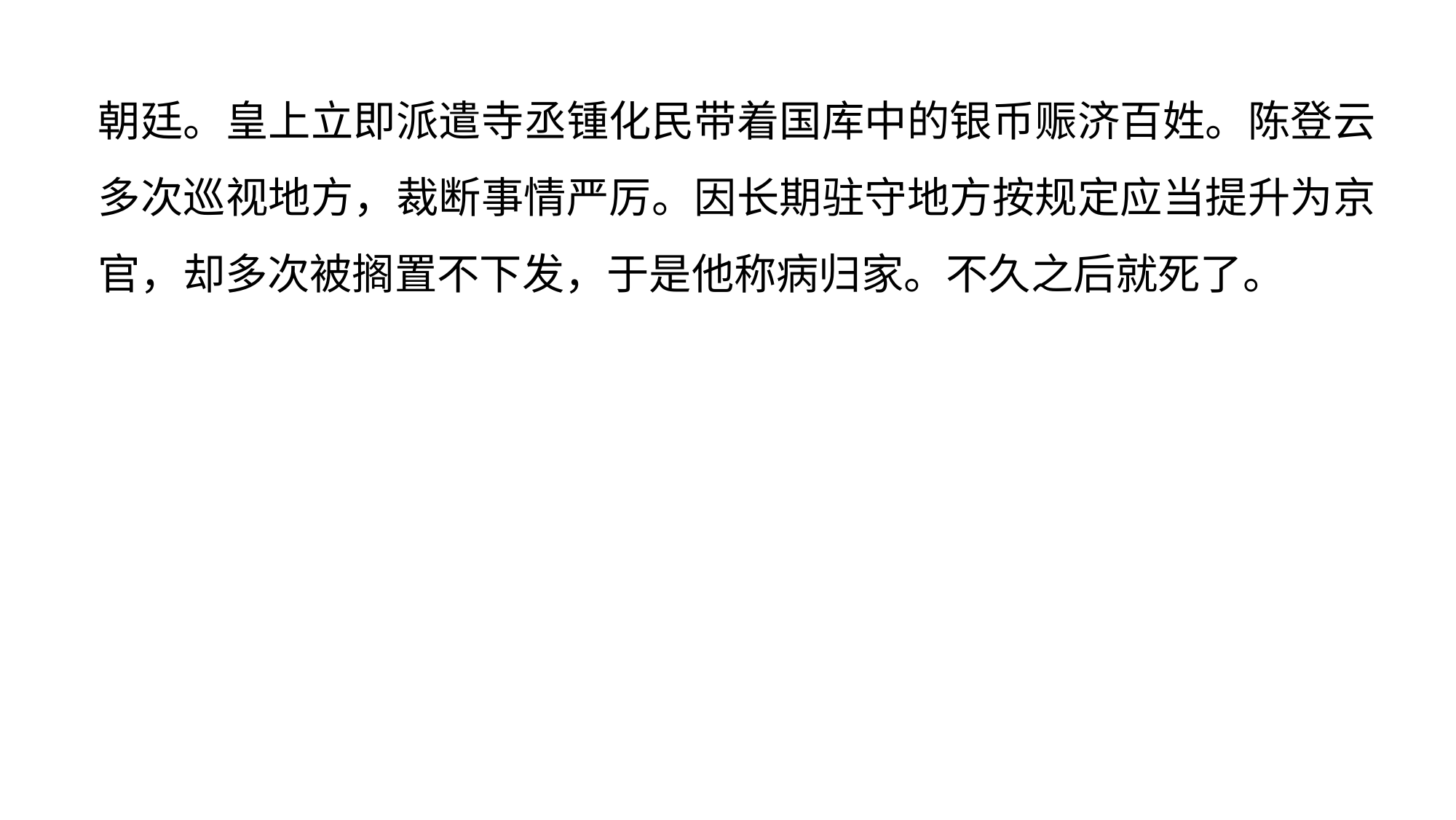

朝廷。皇上立即派遣寺丞锺化民带着国库中的银币赈济百姓。陈登云多次巡视地方，裁断事情严厉。因长期驻守地方按规定应当提升为京官，却多次被搁置不下发，于是他称病归家。不久之后就死了。